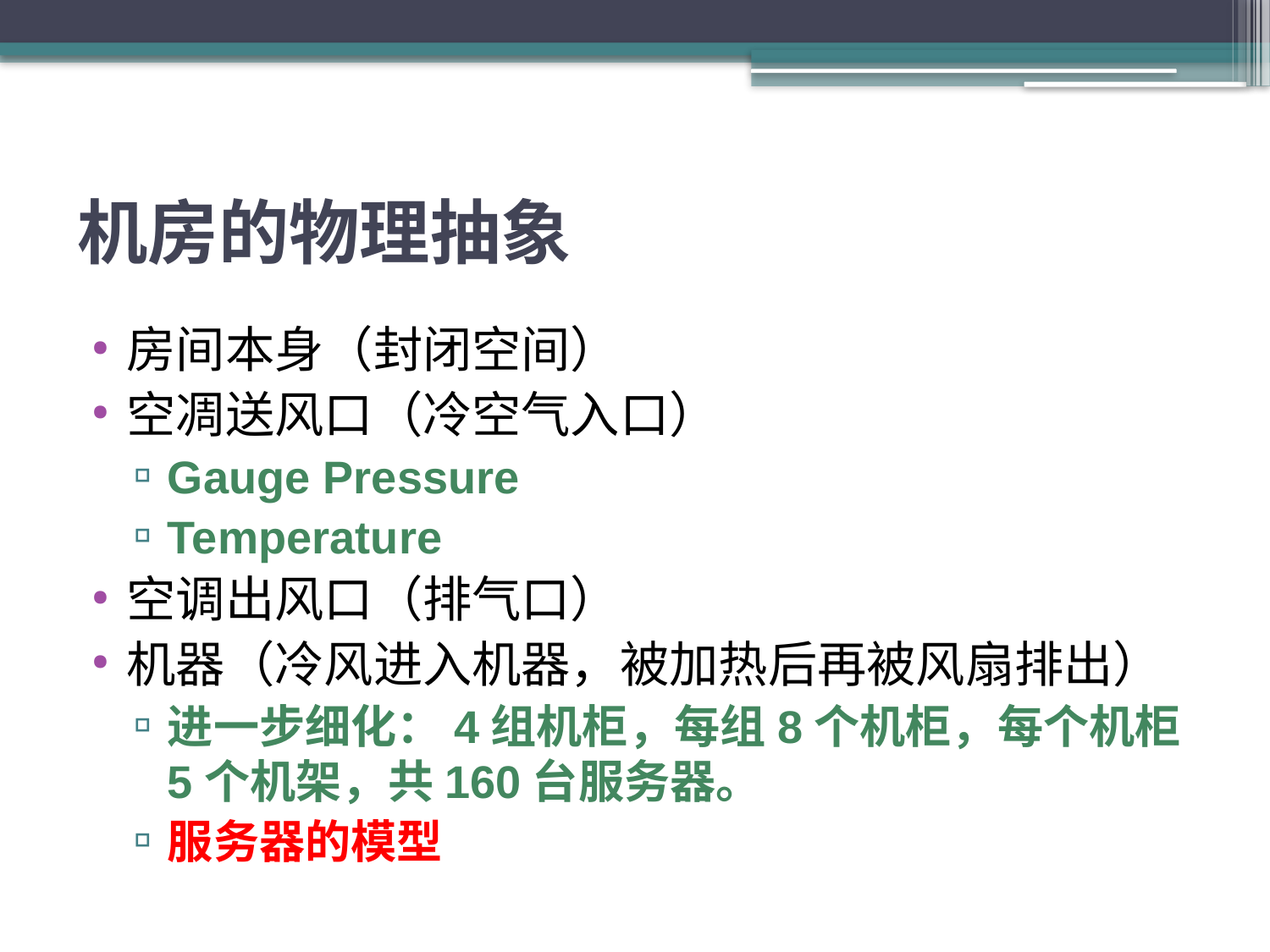

# 机房的物理抽象
房间本身（封闭空间）
空凋送风口（冷空气入口）
Gauge Pressure
Temperature
空调出风口（排气口）
机器（冷风进入机器，被加热后再被风扇排出）
进一步细化：4组机柜，每组8个机柜，每个机柜5个机架，共160台服务器。
服务器的模型